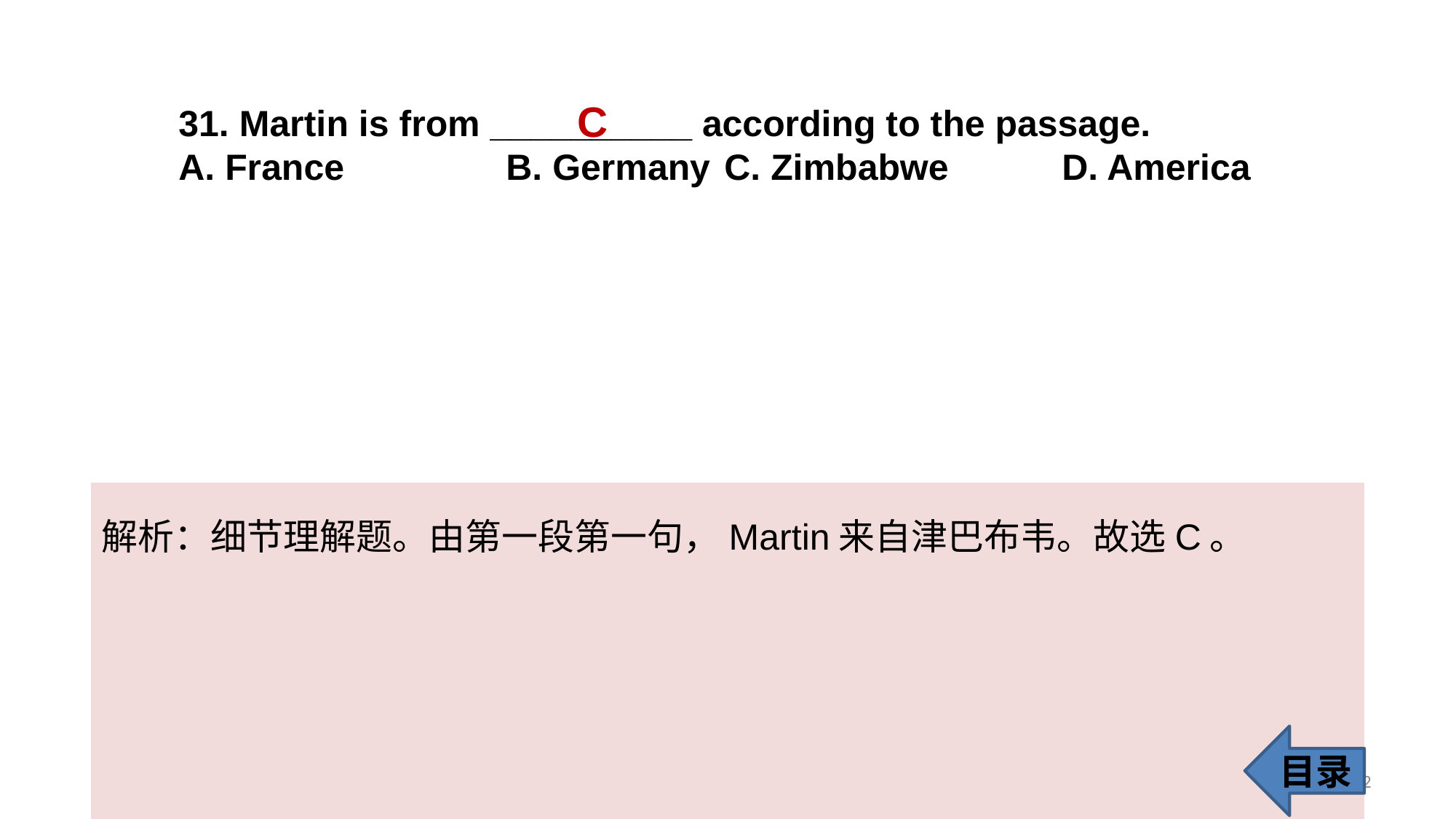

C
31. Martin is from __________ according to the passage.
A. France 		B. Germany 	C. Zimbabwe	 D. America

解析：细节理解题。由第一段第一句，Martin来自津巴布韦。故选C。
目录
32